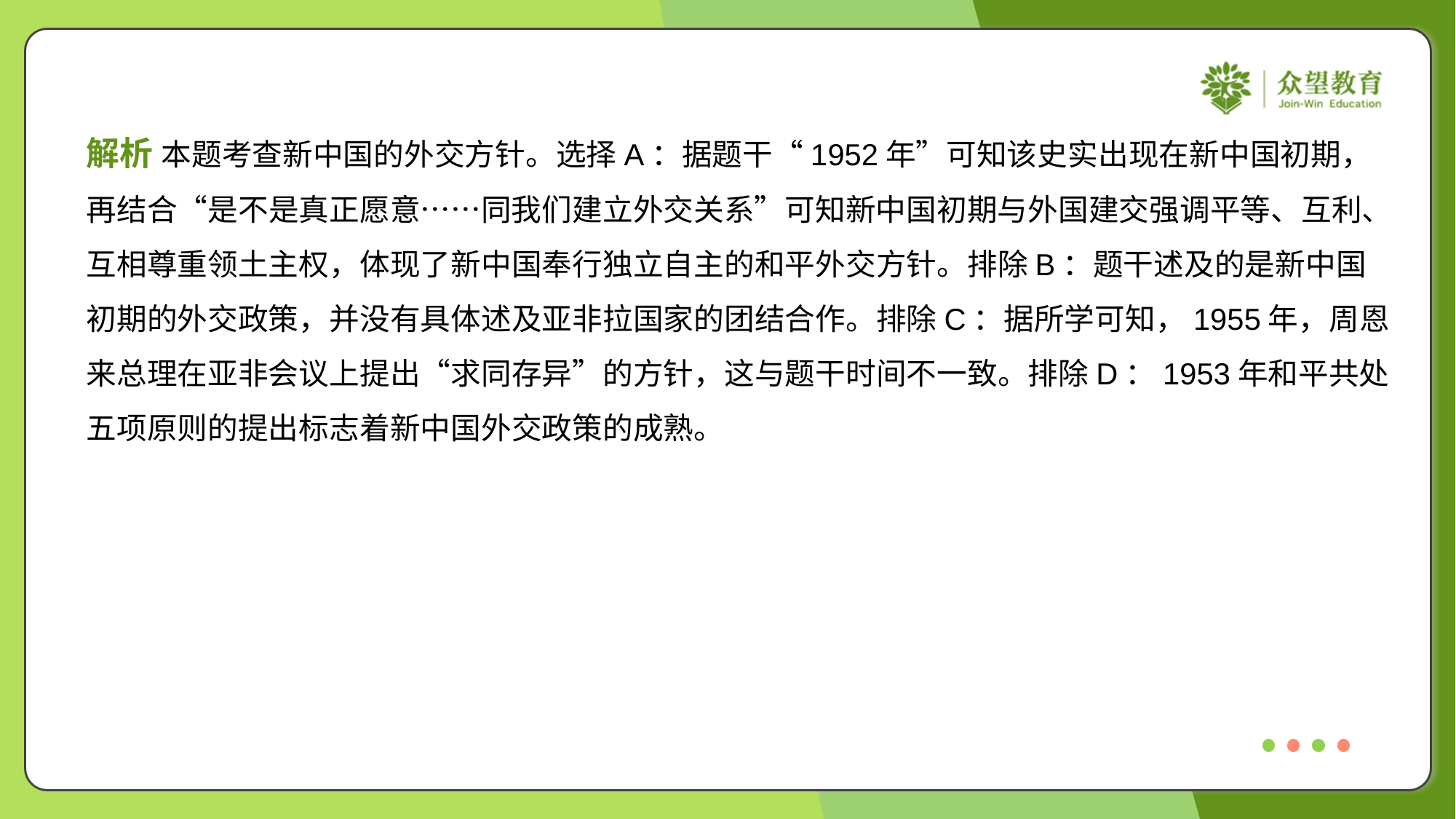

解析 本题考查新中国的外交方针。选择A：据题干“1952年”可知该史实出现在新中国初期，
再结合“是不是真正愿意……同我们建立外交关系”可知新中国初期与外国建交强调平等、互利、
互相尊重领土主权，体现了新中国奉行独立自主的和平外交方针。排除B：题干述及的是新中国
初期的外交政策，并没有具体述及亚非拉国家的团结合作。排除C：据所学可知，1955年，周恩
来总理在亚非会议上提出“求同存异”的方针，这与题干时间不一致。排除D：1953年和平共处
五项原则的提出标志着新中国外交政策的成熟。